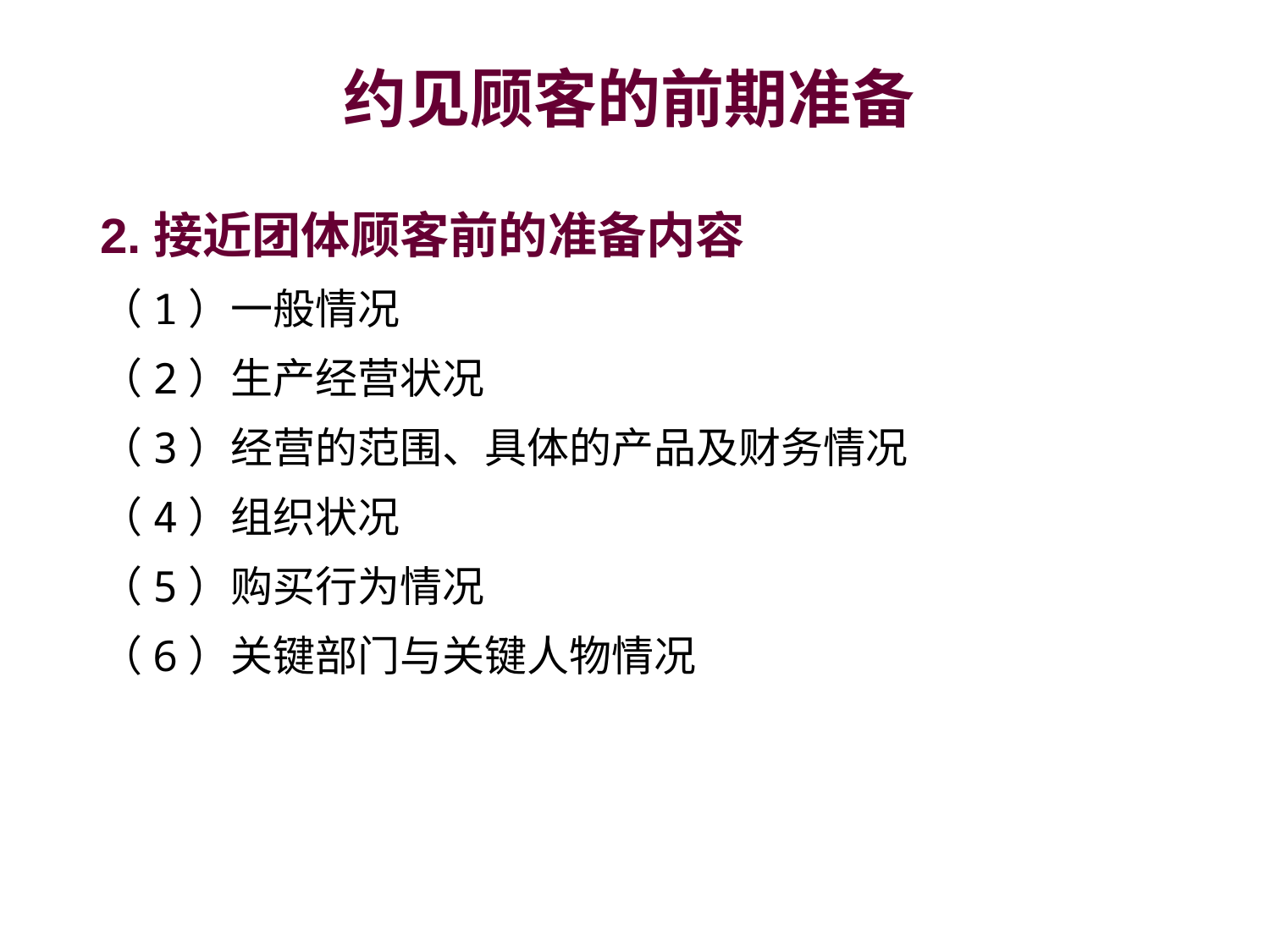

# 约见顾客的前期准备
2.接近团体顾客前的准备内容
（1）一般情况
（2）生产经营状况
（3）经营的范围、具体的产品及财务情况
（4）组织状况
（5）购买行为情况
（6）关键部门与关键人物情况